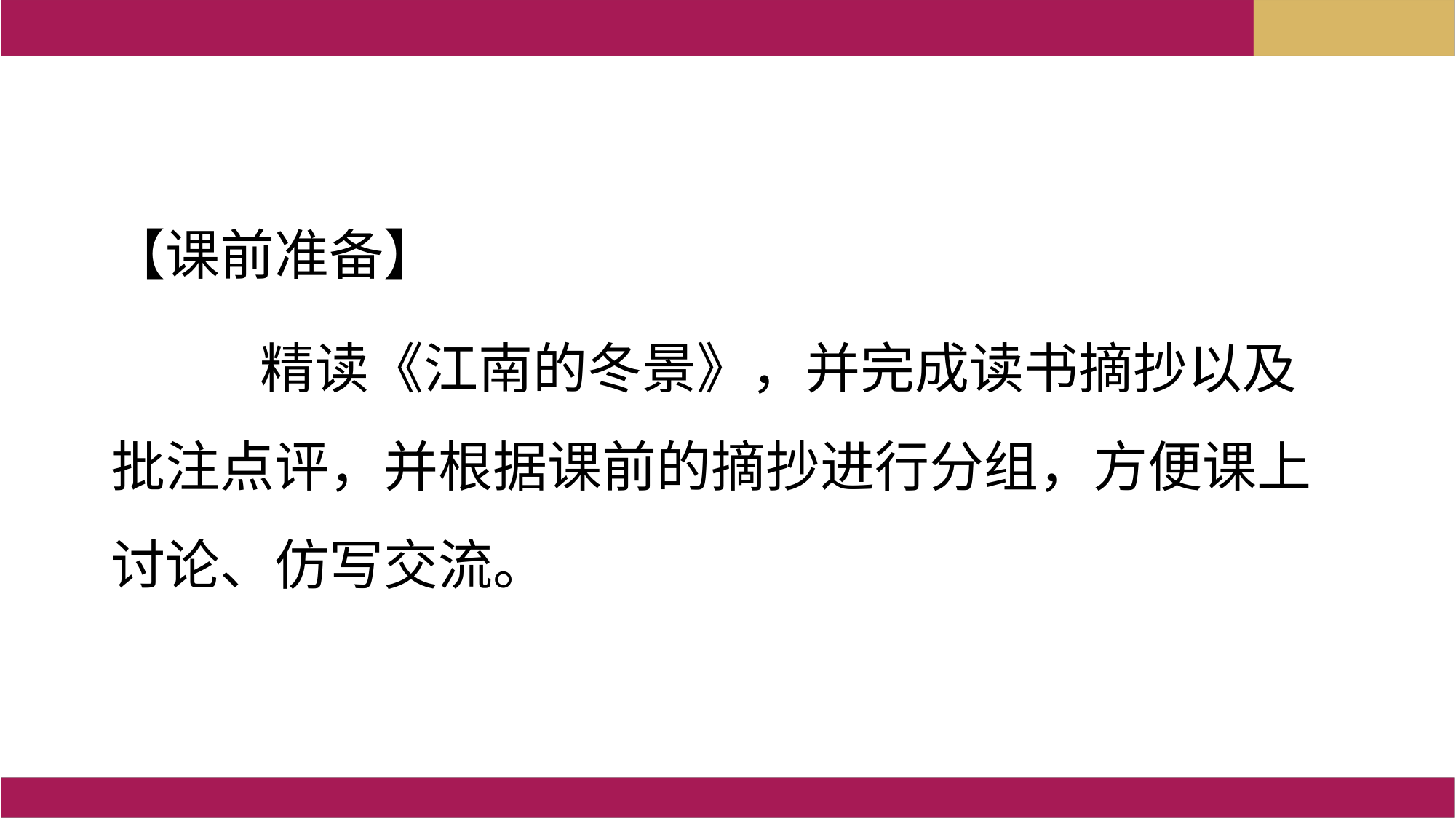

【课前准备】
         精读《江南的冬景》，并完成读书摘抄以及批注点评，并根据课前的摘抄进行分组，方便课上讨论、仿写交流。